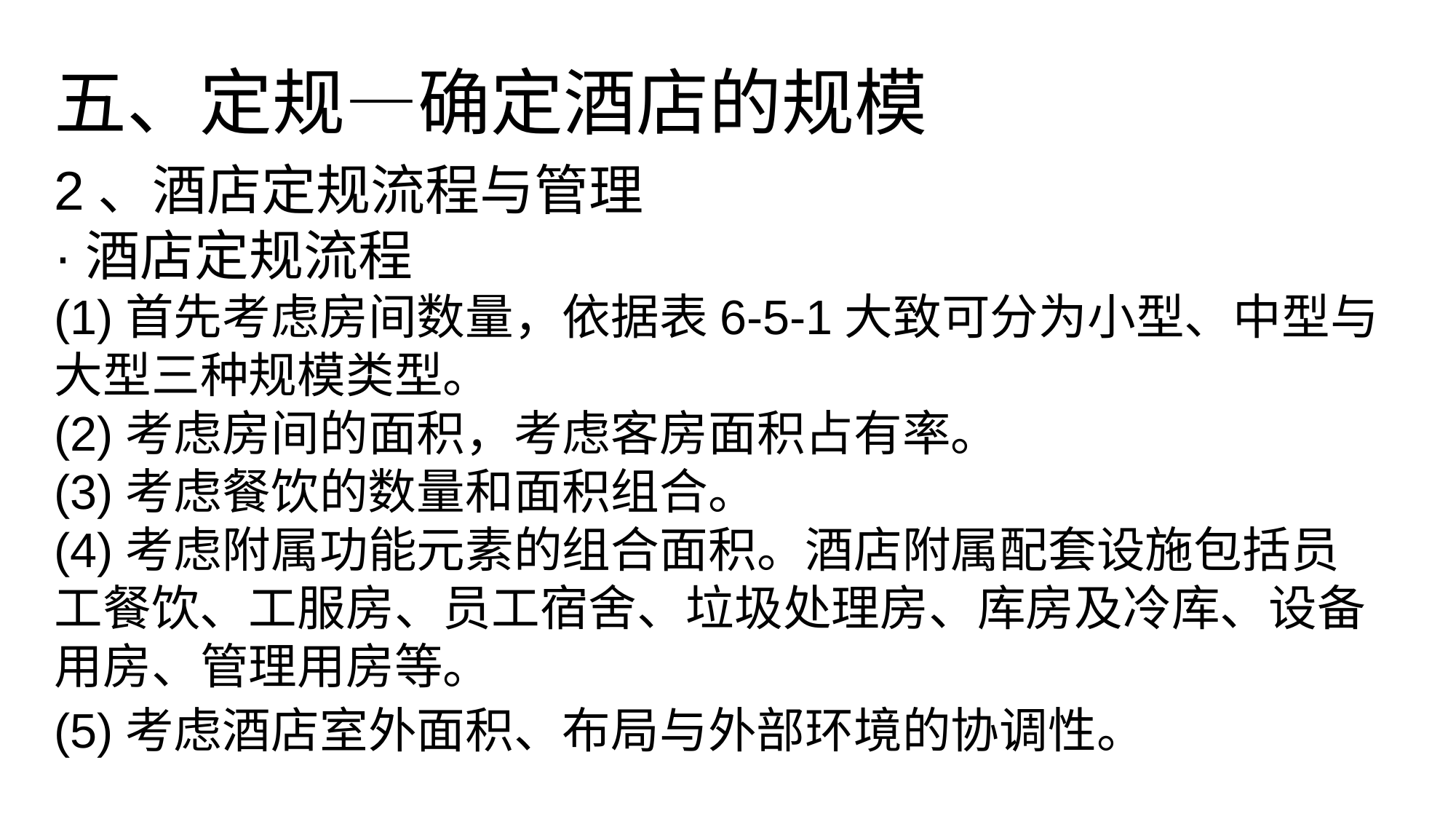

五、定规—确定酒店的规模
2、酒店定规流程与管理
·酒店定规流程
(1)首先考虑房间数量，依据表6-5-1大致可分为小型、中型与大型三种规模类型。
(2)考虑房间的面积，考虑客房面积占有率。
(3)考虑餐饮的数量和面积组合。
(4)考虑附属功能元素的组合面积。酒店附属配套设施包括员工餐饮、工服房、员工宿舍、垃圾处理房、库房及冷库、设备用房、管理用房等。
(5)考虑酒店室外面积、布局与外部环境的协调性。